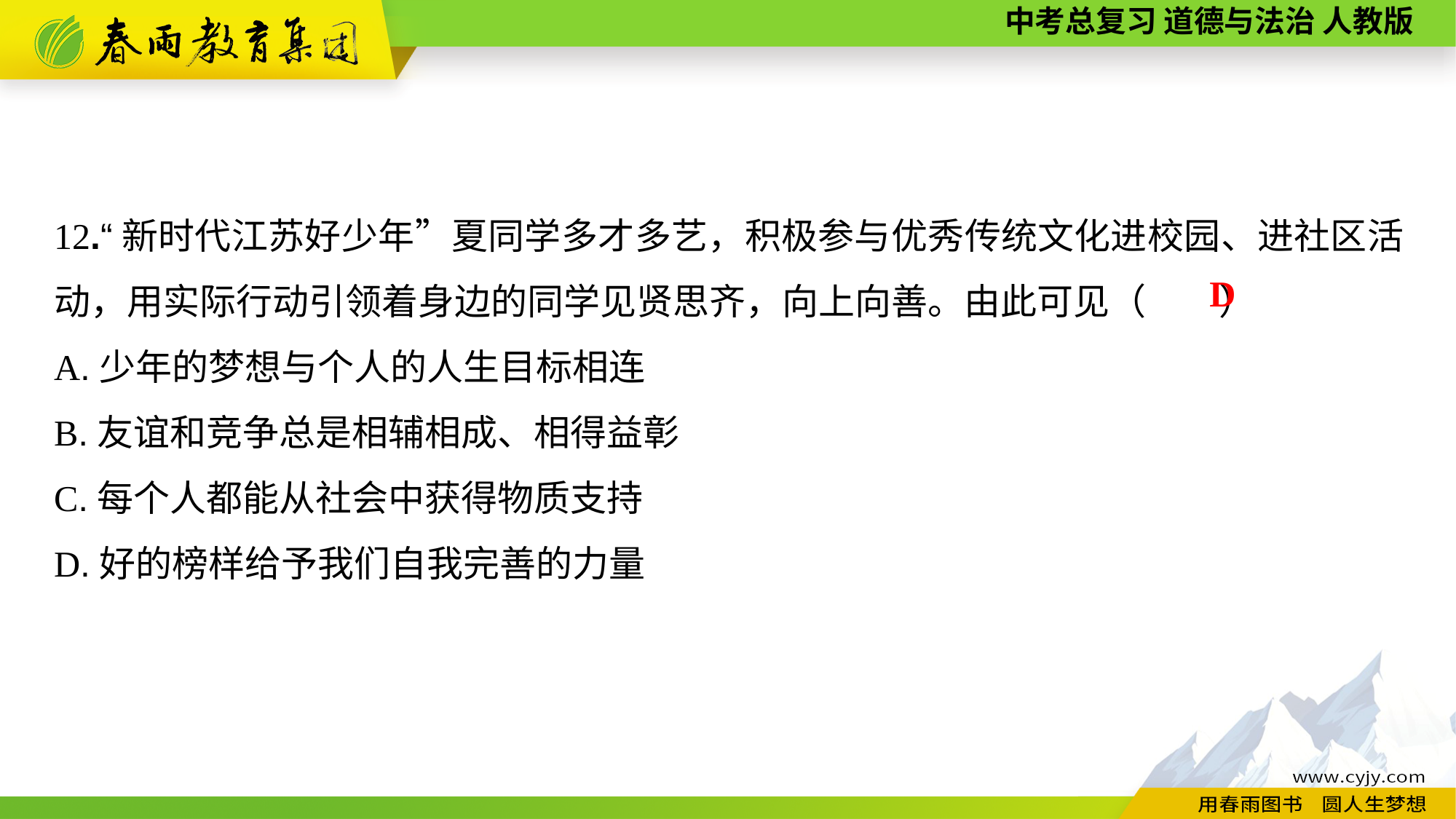

12.“新时代江苏好少年”夏同学多才多艺，积极参与优秀传统文化进校园、进社区活动，用实际行动引领着身边的同学见贤思齐，向上向善。由此可见（　　）
A.少年的梦想与个人的人生目标相连
B.友谊和竞争总是相辅相成、相得益彰
C.每个人都能从社会中获得物质支持
D.好的榜样给予我们自我完善的力量
D